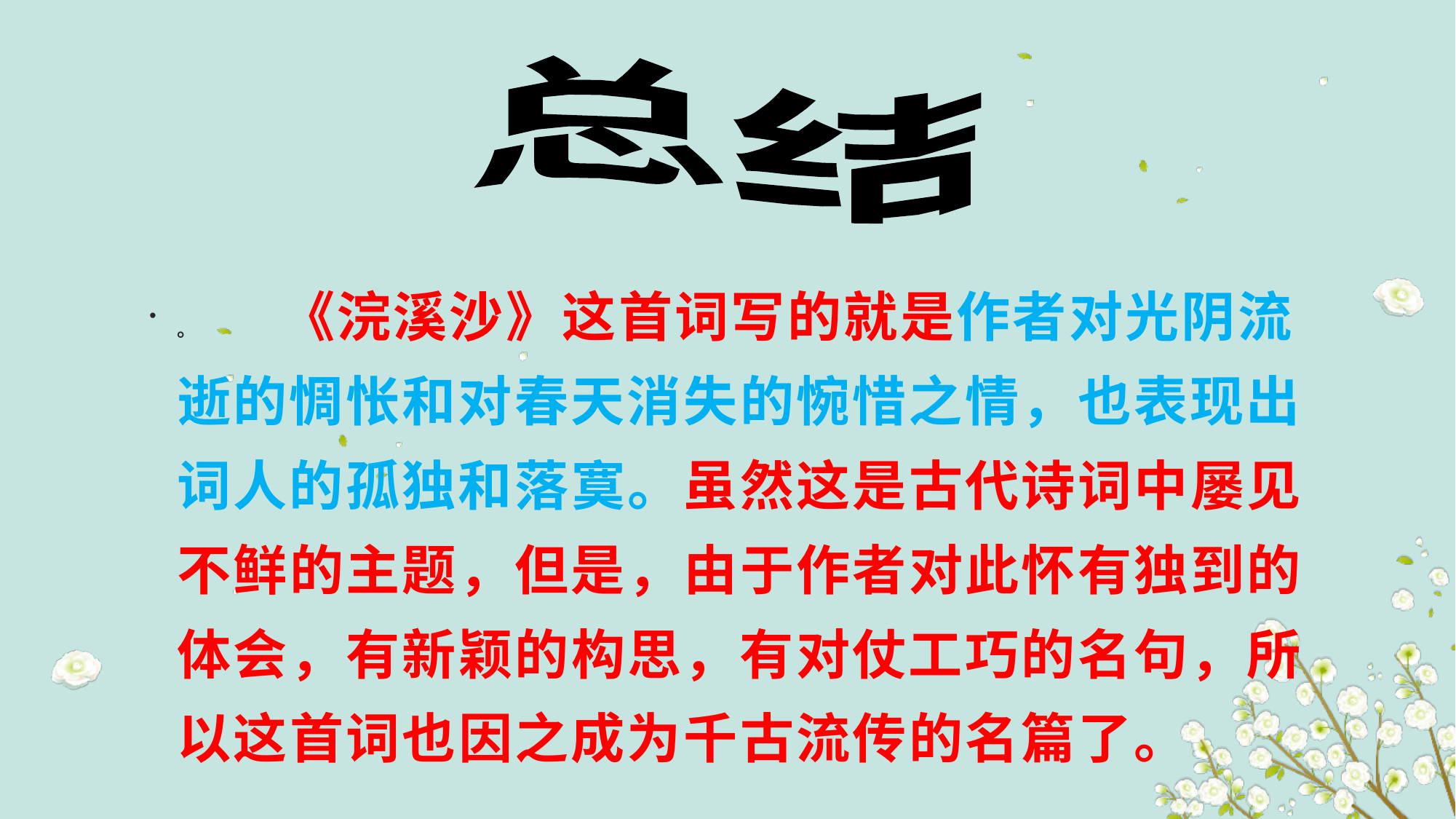

总结
。            《浣溪沙》这首词写的就是作者对光阴流逝的惆怅和对春天消失的惋惜之情，也表现出词人的孤独和落寞。虽然这是古代诗词中屡见不鲜的主题，但是，由于作者对此怀有独到的体会，有新颖的构思，有对仗工巧的名句，所以这首词也因之成为千古流传的名篇了。